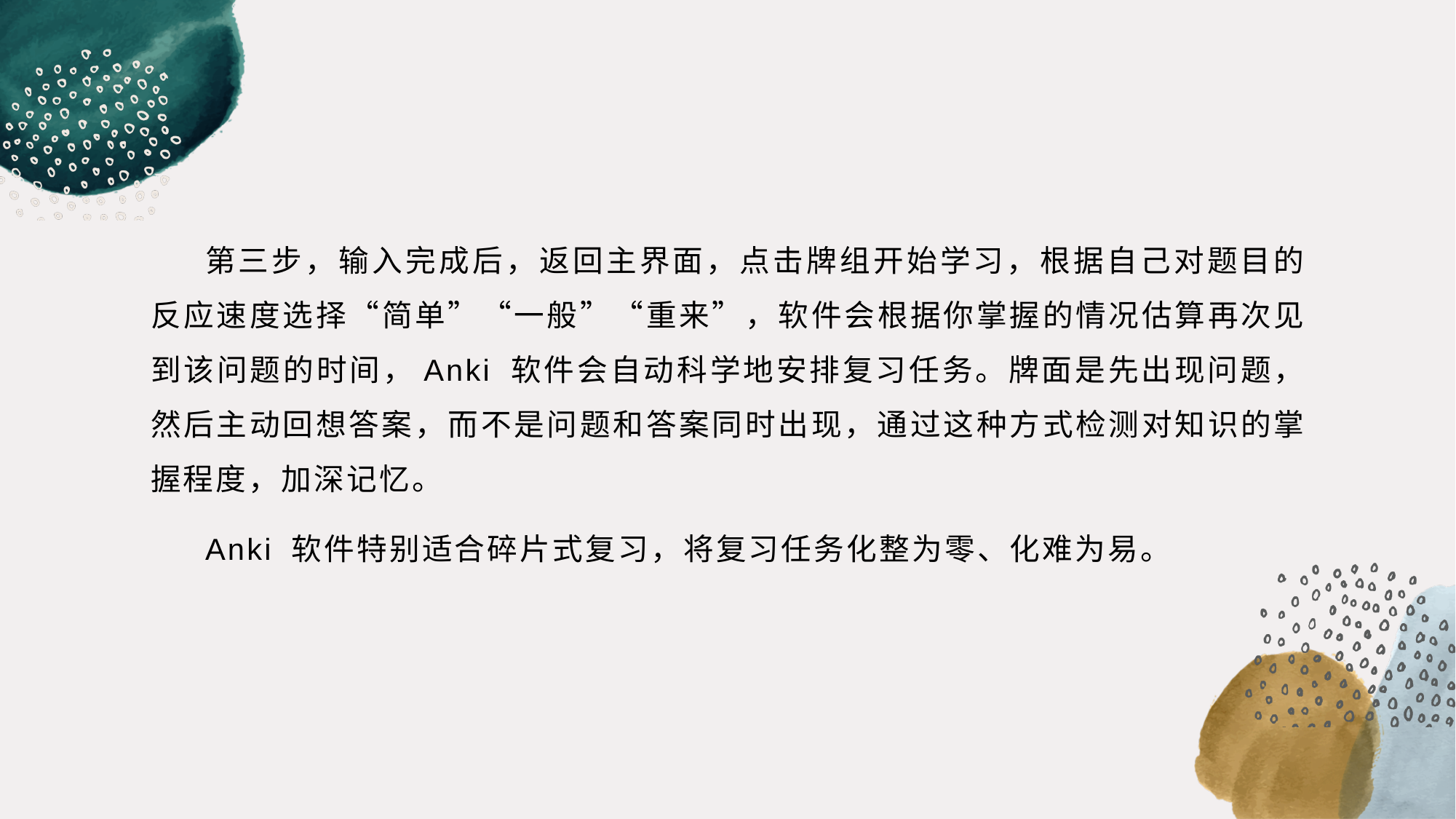

第三步，输入完成后，返回主界面，点击牌组开始学习，根据自己对题目的反应速度选择“简单”“一般”“重来”，软件会根据你掌握的情况估算再次见到该问题的时间，Anki 软件会自动科学地安排复习任务。牌面是先出现问题，然后主动回想答案，而不是问题和答案同时出现，通过这种方式检测对知识的掌握程度，加深记忆。
Anki 软件特别适合碎片式复习，将复习任务化整为零、化难为易。